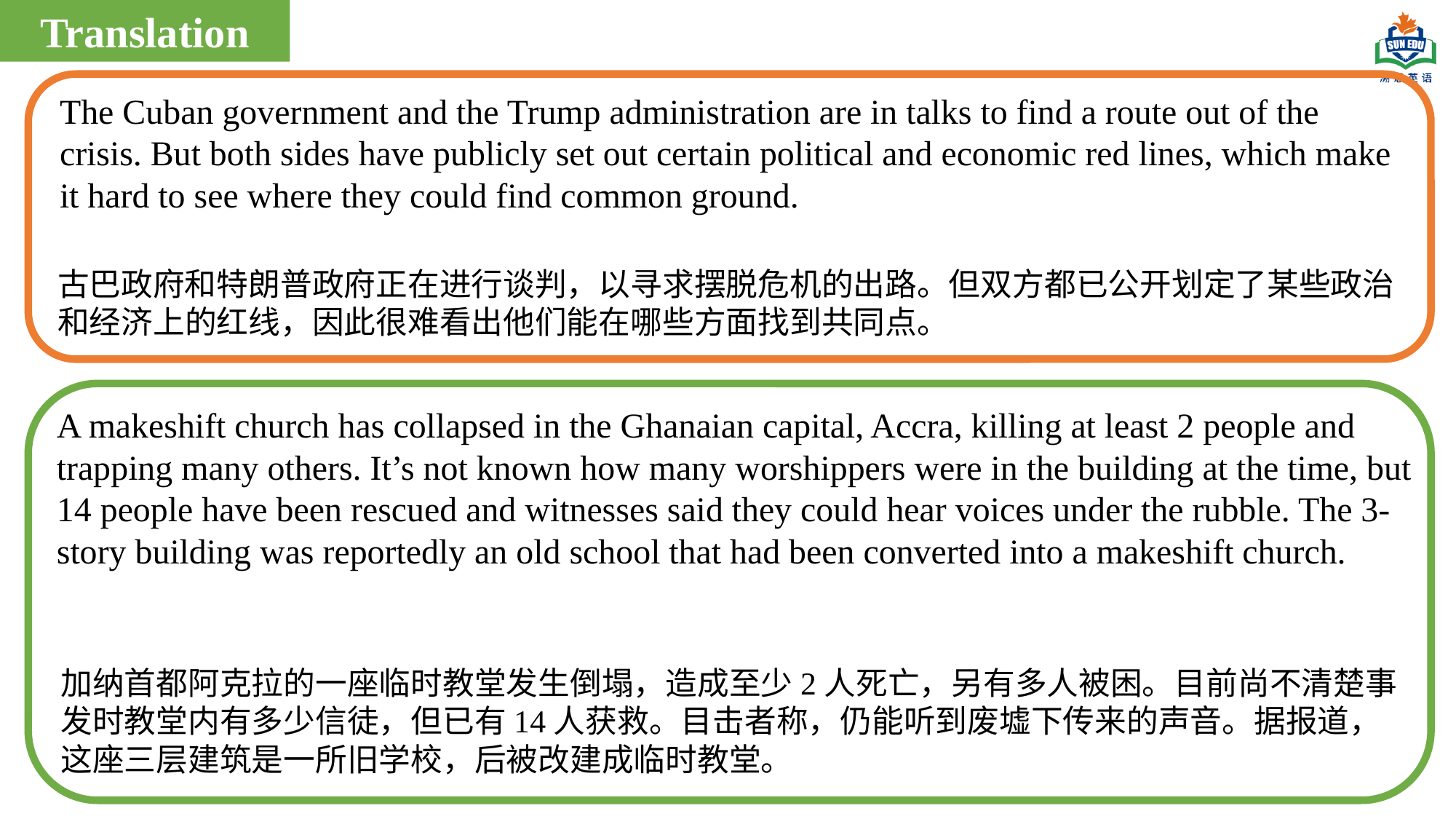

Translation

The Cuban government and the Trump administration are in talks to find a route out of the crisis. But both sides have publicly set out certain political and economic red lines, which make it hard to see where they could find common ground.
古巴政府和特朗普政府正在进行谈判，以寻求摆脱危机的出路。但双方都已公开划定了某些政治和经济上的红线，因此很难看出他们能在哪些方面找到共同点。

A makeshift church has collapsed in the Ghanaian capital, Accra, killing at least 2 people and trapping many others. It’s not known how many worshippers were in the building at the time, but 14 people have been rescued and witnesses said they could hear voices under the rubble. The 3-story building was reportedly an old school that had been converted into a makeshift church.
加纳首都阿克拉的一座临时教堂发生倒塌，造成至少2人死亡，另有多人被困。目前尚不清楚事发时教堂内有多少信徒，但已有14人获救。目击者称，仍能听到废墟下传来的声音。据报道，这座三层建筑是一所旧学校，后被改建成临时教堂。